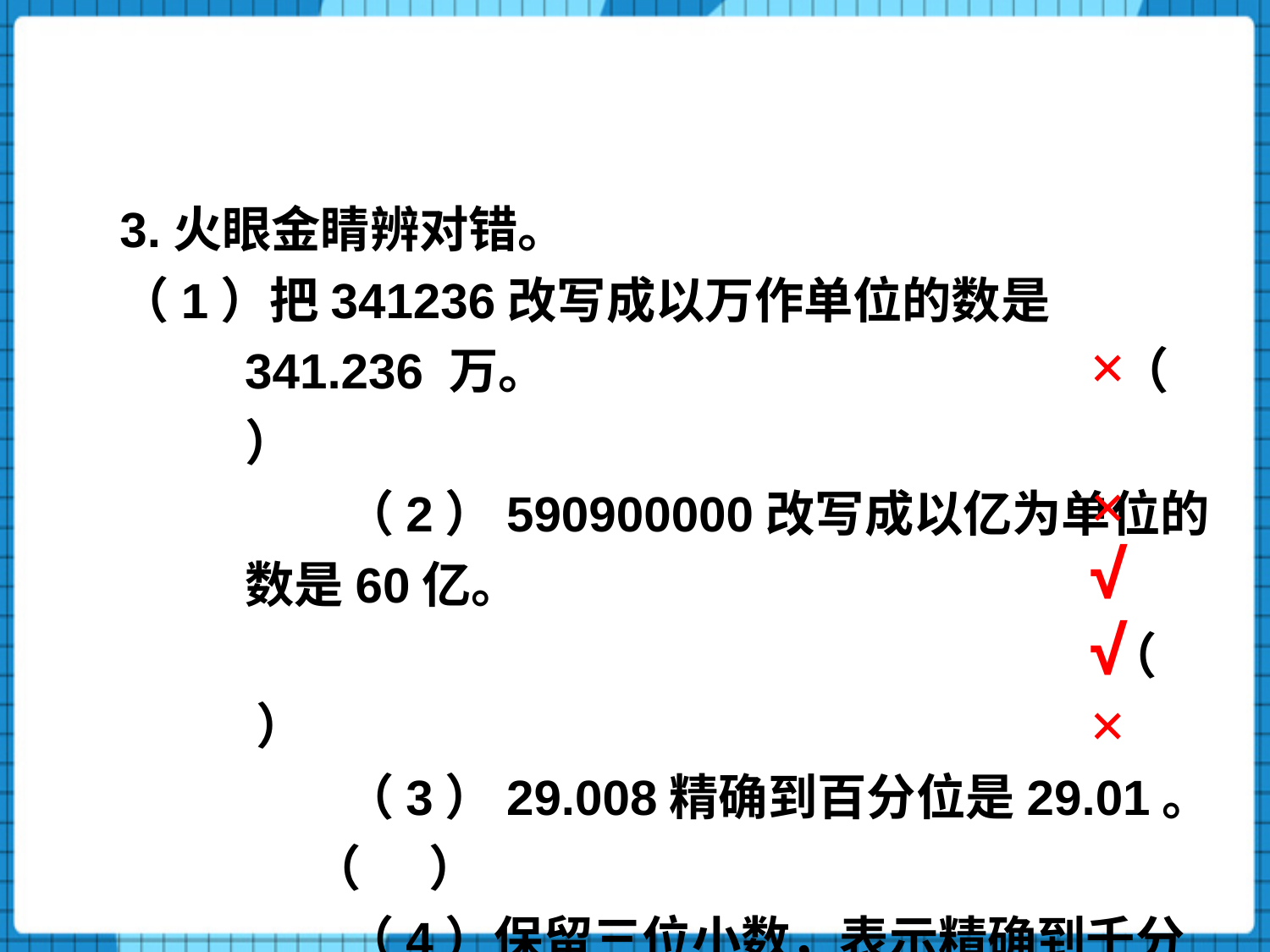

3.火眼金睛辨对错。
（1）把341236改写成以万作单位的数是341.236 万。                                                   （      ）
（2）590900000改写成以亿为单位的数是60亿。
                                                                   （      ）
（3）29.008精确到百分位是29.01。        （      ）
（4）保留三位小数，表示精确到千分位。（      ）
（5）4.003保留两位小数是4.0。               （      ）
×
×
√
√
×